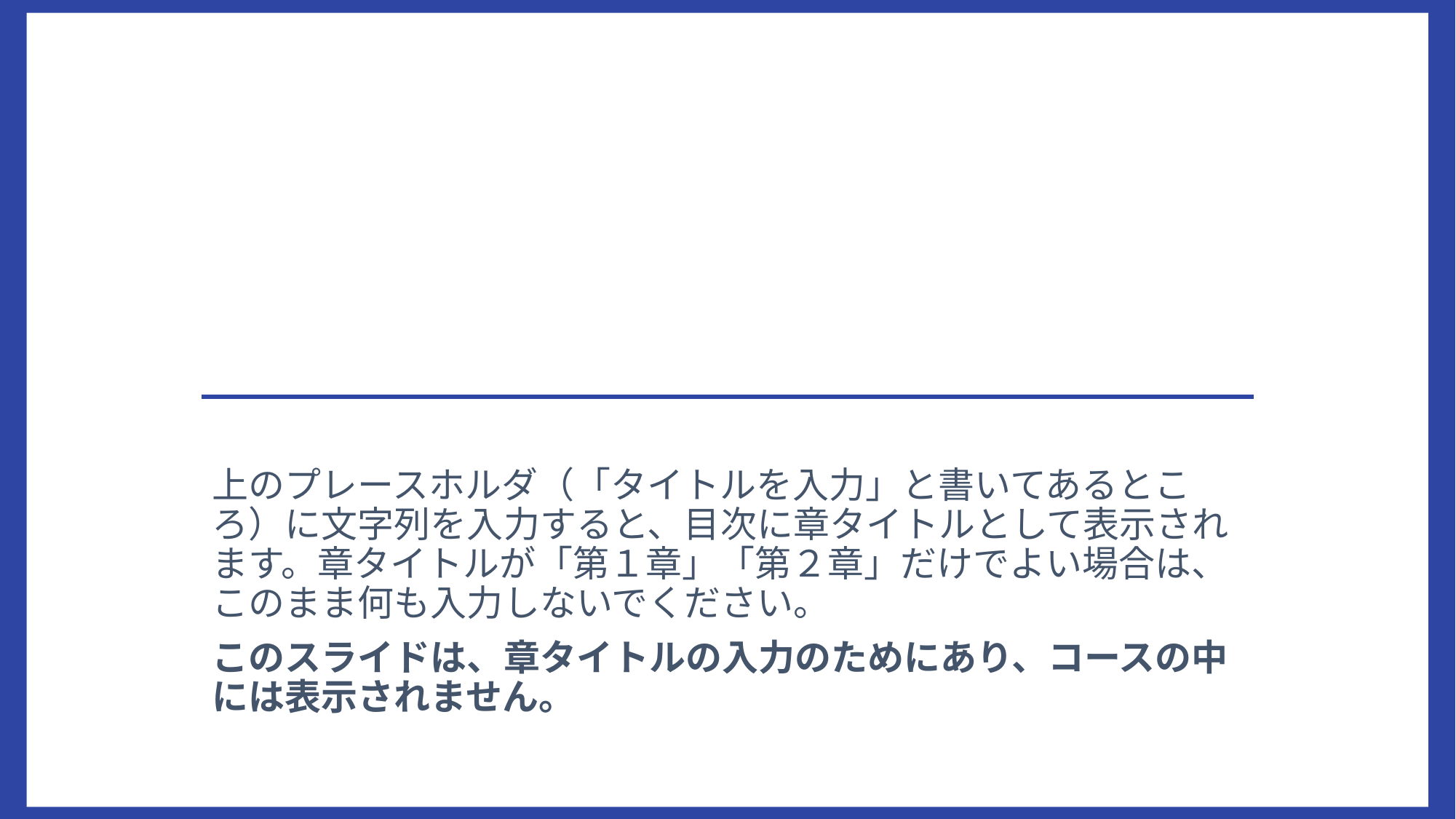

#
上のプレースホルダ（「タイトルを入力」と書いてあるところ）に文字列を入力すると、目次に章タイトルとして表示されます。章タイトルが「第１章」「第２章」だけでよい場合は、このまま何も入力しないでください。
このスライドは、章タイトルの入力のためにあり、コースの中には表示されません。